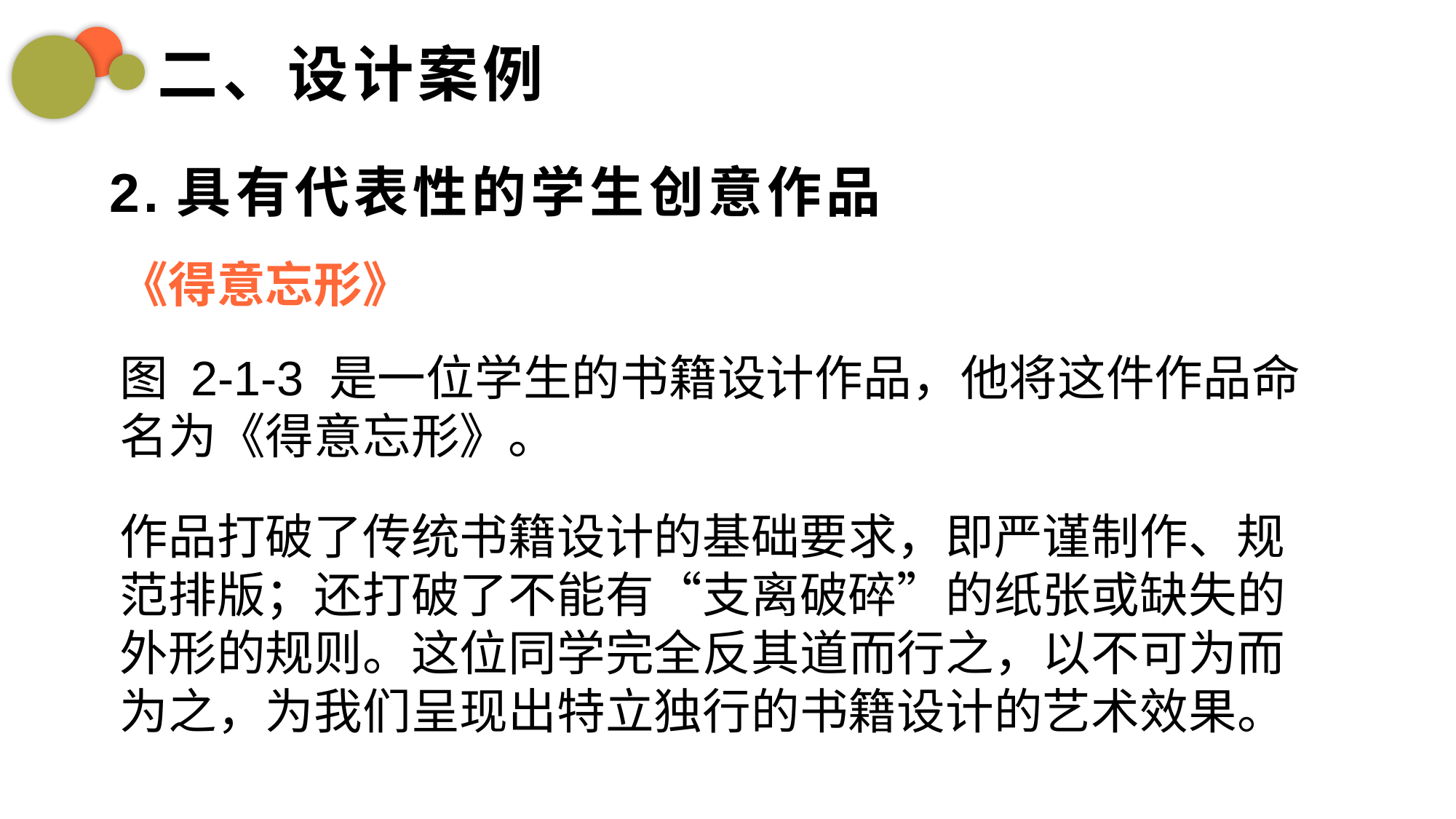

二、设计案例
2.具有代表性的学生创意作品
《得意忘形》
图 2-1-3 是一位学生的书籍设计作品，他将这件作品命名为《得意忘形》。
作品打破了传统书籍设计的基础要求，即严谨制作、规范排版；还打破了不能有“支离破碎”的纸张或缺失的外形的规则。这位同学完全反其道而行之，以不可为而为之，为我们呈现出特立独行的书籍设计的艺术效果。